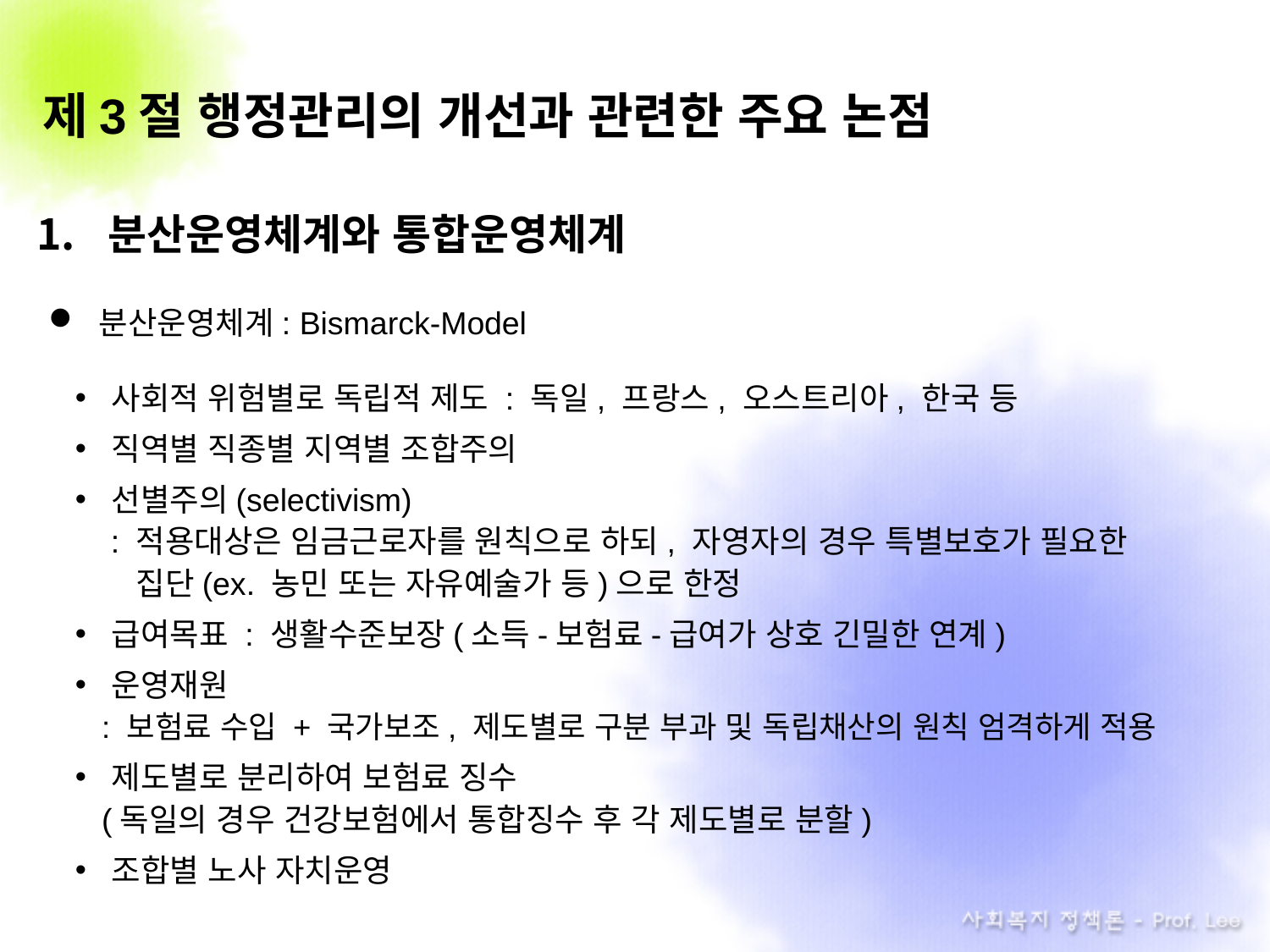

# 제3절 행정관리의 개선과 관련한 주요 논점
분산운영체계와 통합운영체계

분산운영체계: Bismarck-Model

사회적 위험별로 독립적 제도 : 독일, 프랑스, 오스트리아, 한국 등
직역별 직종별 지역별 조합주의
선별주의(selectivism)
    : 적용대상은 임금근로자를 원칙으로 하되, 자영자의 경우 특별보호가 필요한
    . 집단(ex. 농민 또는 자유예술가 등)으로 한정
급여목표 : 생활수준보장(소득-보험료-급여가 상호 긴밀한 연계)
운영재원
   : 보험료 수입 + 국가보조, 제도별로 구분 부과 및 독립채산의 원칙 엄격하게 적용
제도별로 분리하여 보험료 징수
   (독일의 경우 건강보험에서 통합징수 후 각 제도별로 분할)
조합별 노사 자치운영